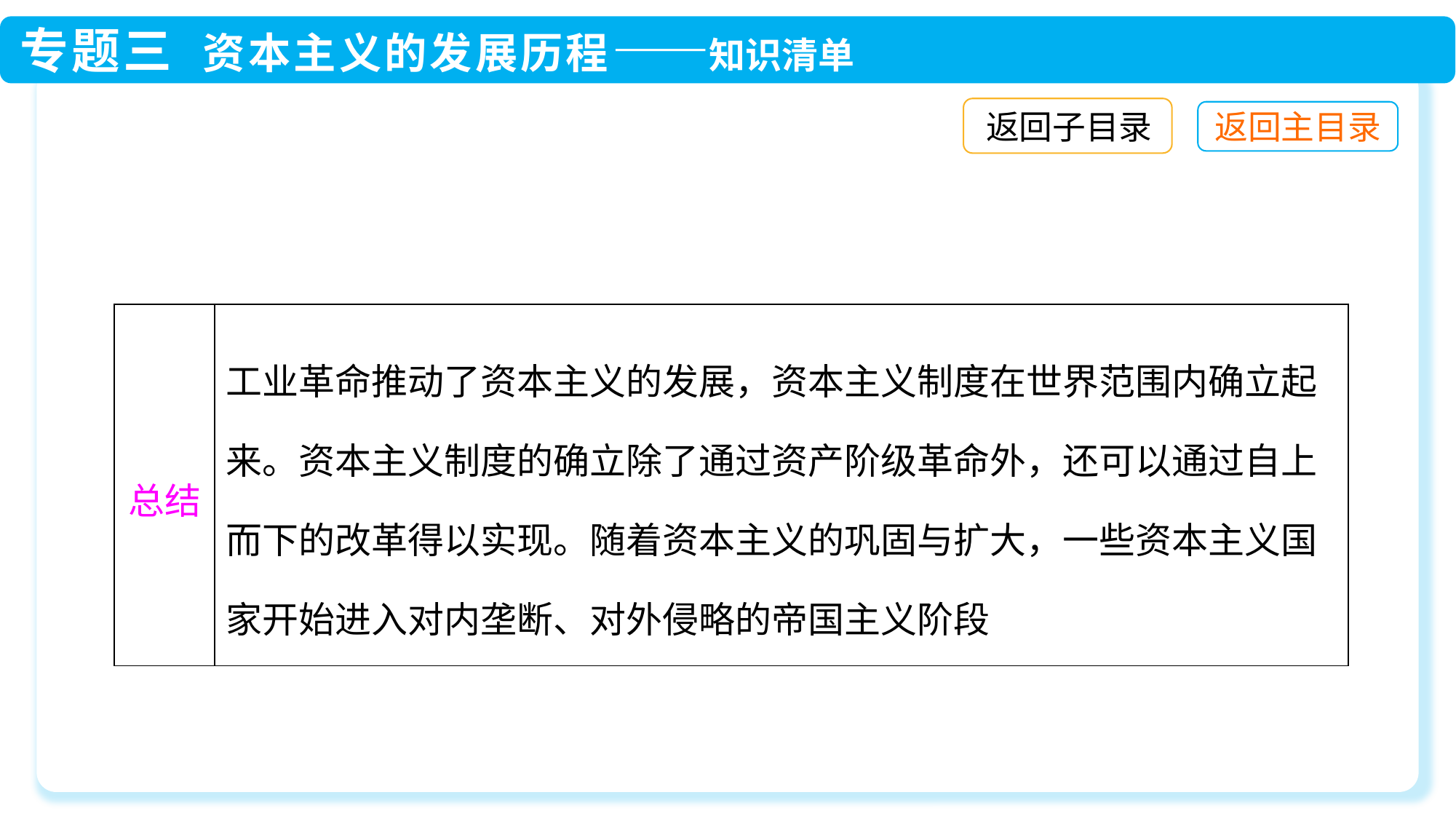

返回子目录
| 总结 | 工业革命推动了资本主义的发展，资本主义制度在世界范围内确立起来。资本主义制度的确立除了通过资产阶级革命外，还可以通过自上而下的改革得以实现。随着资本主义的巩固与扩大，一些资本主义国家开始进入对内垄断、对外侵略的帝国主义阶段 |
| --- | --- |